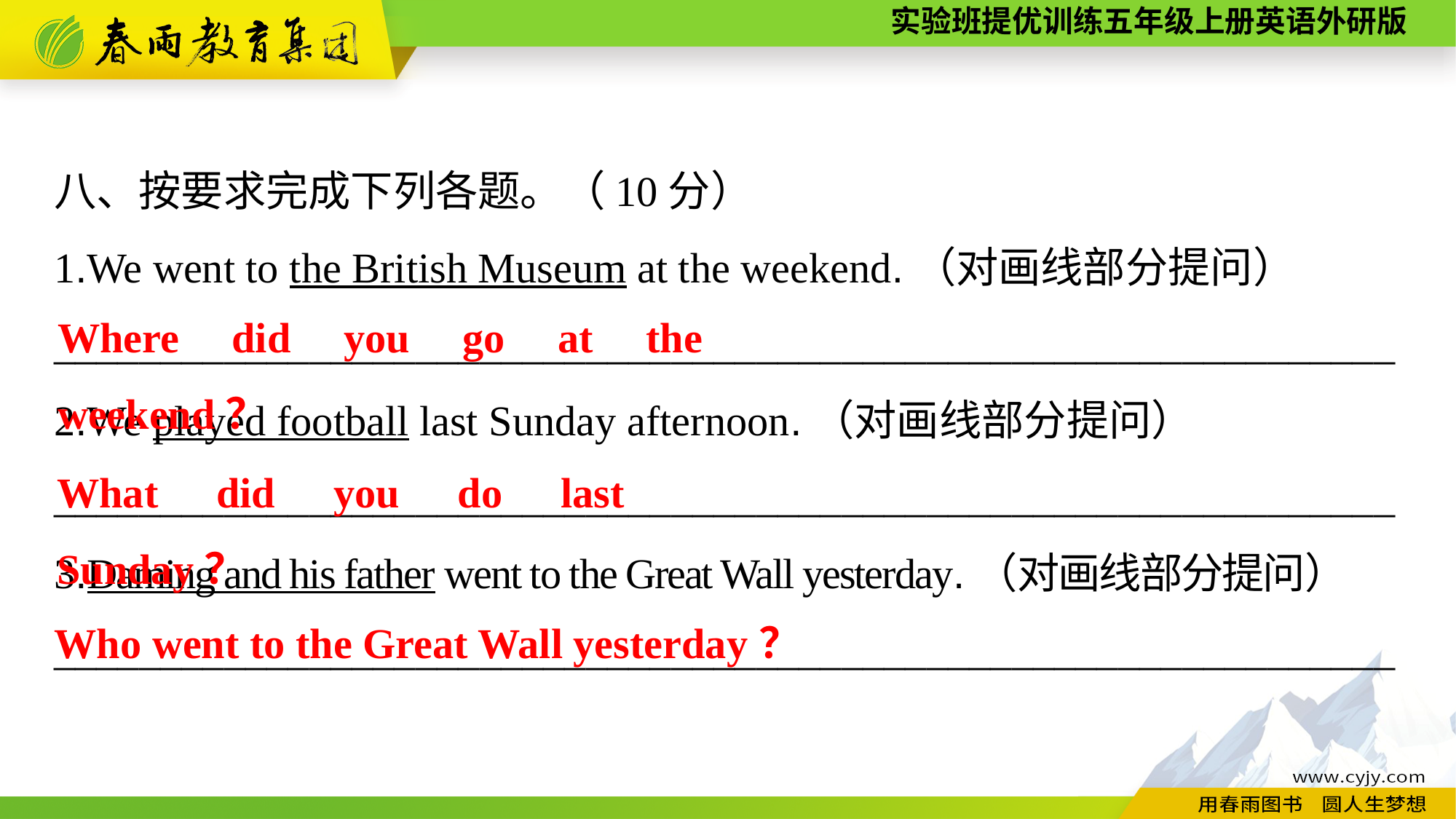

八、按要求完成下列各题。（10分）
1.We went to the British Museum at the weekend.（对画线部分提问）
_______________________________________________________________
2.We played football last Sunday afternoon.（对画线部分提问）
_______________________________________________________________
3.Daming and his father went to the Great Wall yesterday.（对画线部分提问）
_______________________________________________________________
Where did you go at the weekend？
What did you do last Sunday？
Who went to the Great Wall yesterday？